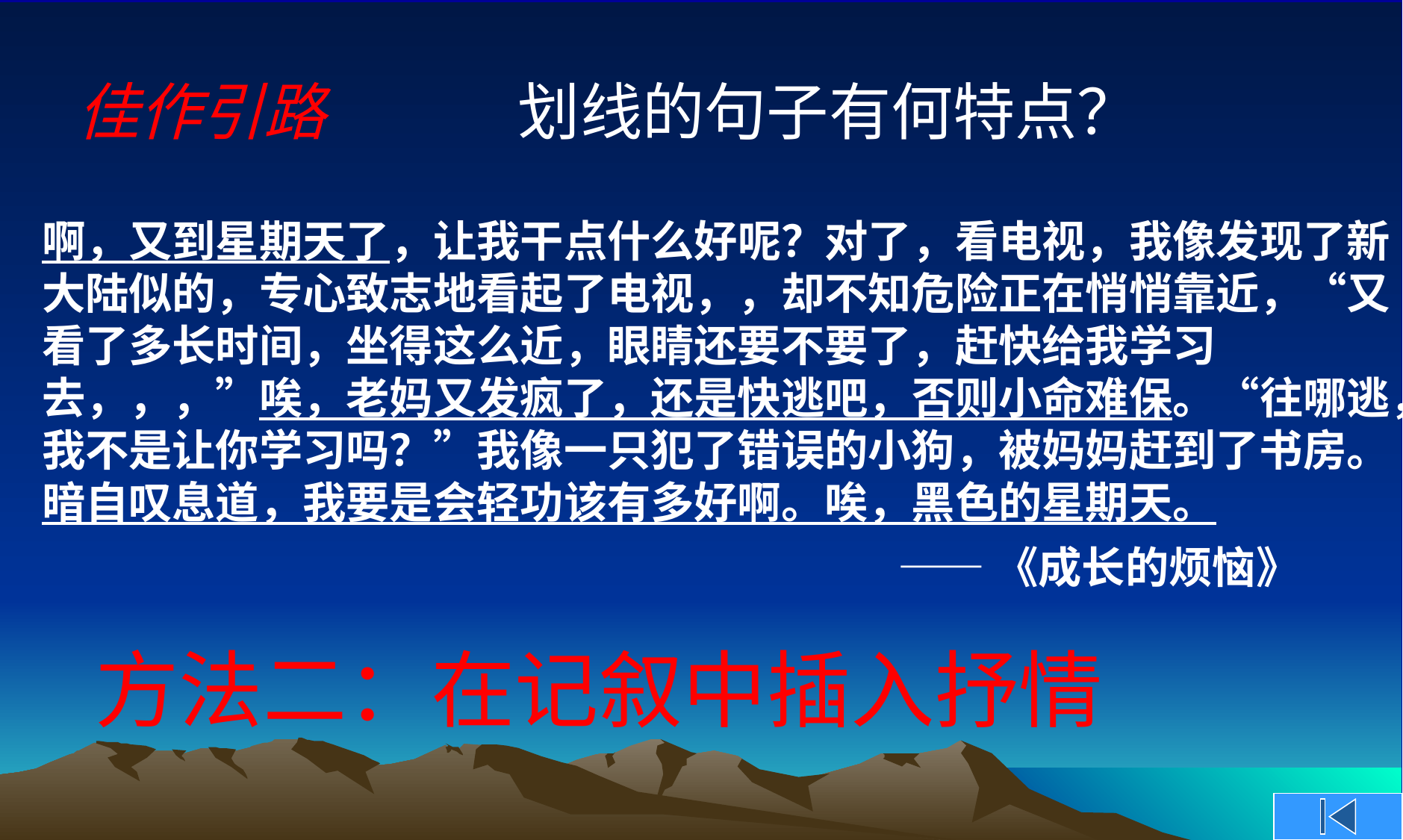

佳作引路
划线的句子有何特点？
啊，又到星期天了，让我干点什么好呢？对了，看电视，我像发现了新大陆似的，专心致志地看起了电视，，却不知危险正在悄悄靠近，“又看了多长时间，坐得这么近，眼睛还要不要了，赶快给我学习去，，，”唉，老妈又发疯了，还是快逃吧，否则小命难保。“往哪逃，我不是让你学习吗？”我像一只犯了错误的小狗，被妈妈赶到了书房。暗自叹息道，我要是会轻功该有多好啊。唉，黑色的星期天。
——《成长的烦恼》
方法二：在记叙中插入抒情